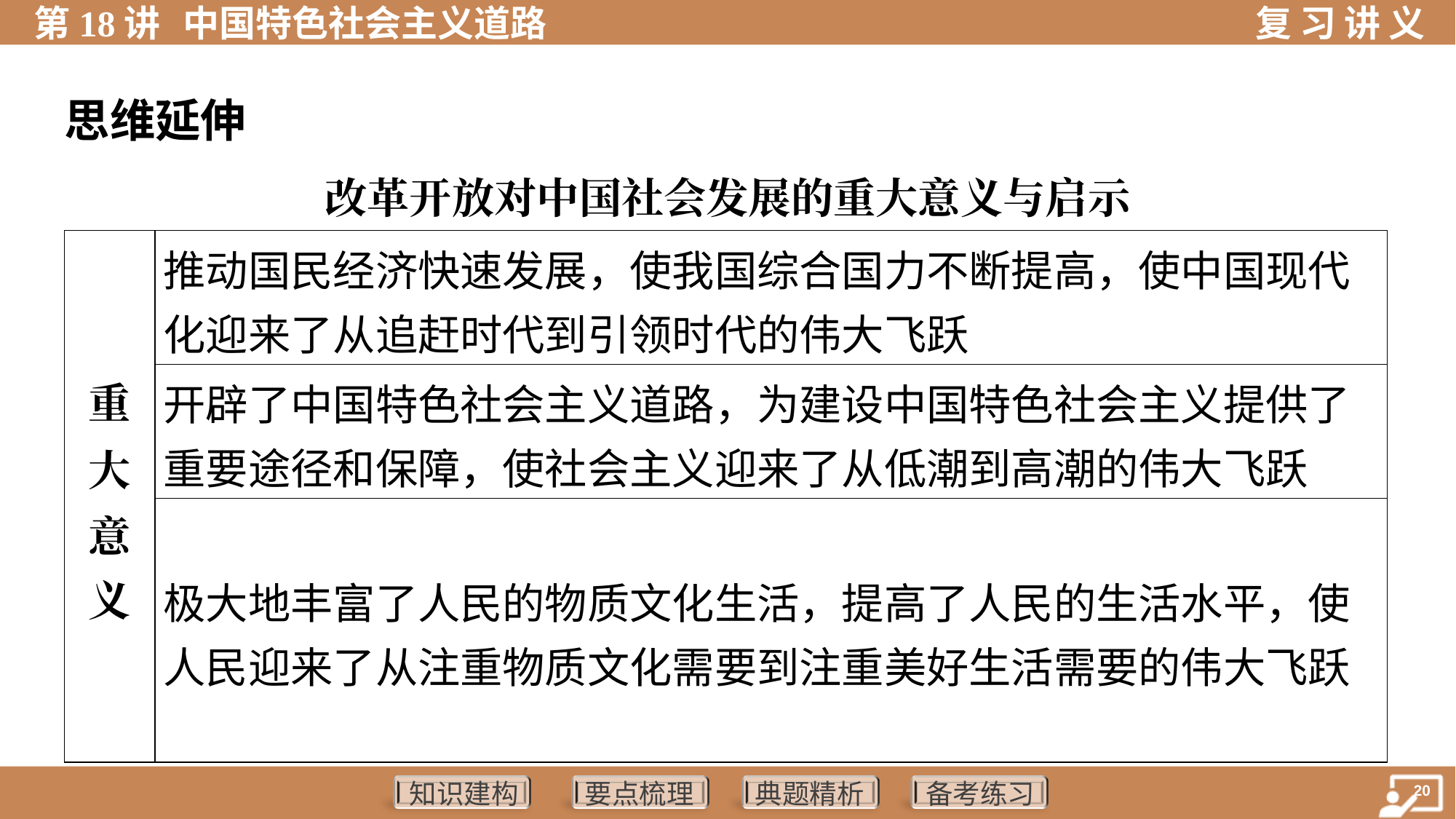

思维延伸
改革开放对中国社会发展的重大意义与启示
| 重 大 意 义 | 推动国民经济快速发展，使我国综合国力不断提高，使中国现代 化迎来了从追赶时代到引领时代的伟大飞跃 |
| --- | --- |
|  | 开辟了中国特色社会主义道路，为建设中国特色社会主义提供了 重要途径和保障，使社会主义迎来了从低潮到高潮的伟大飞跃 |
|  | 极大地丰富了人民的物质文化生活，提高了人民的生活水平，使 人民迎来了从注重物质文化需要到注重美好生活需要的伟大飞跃 |